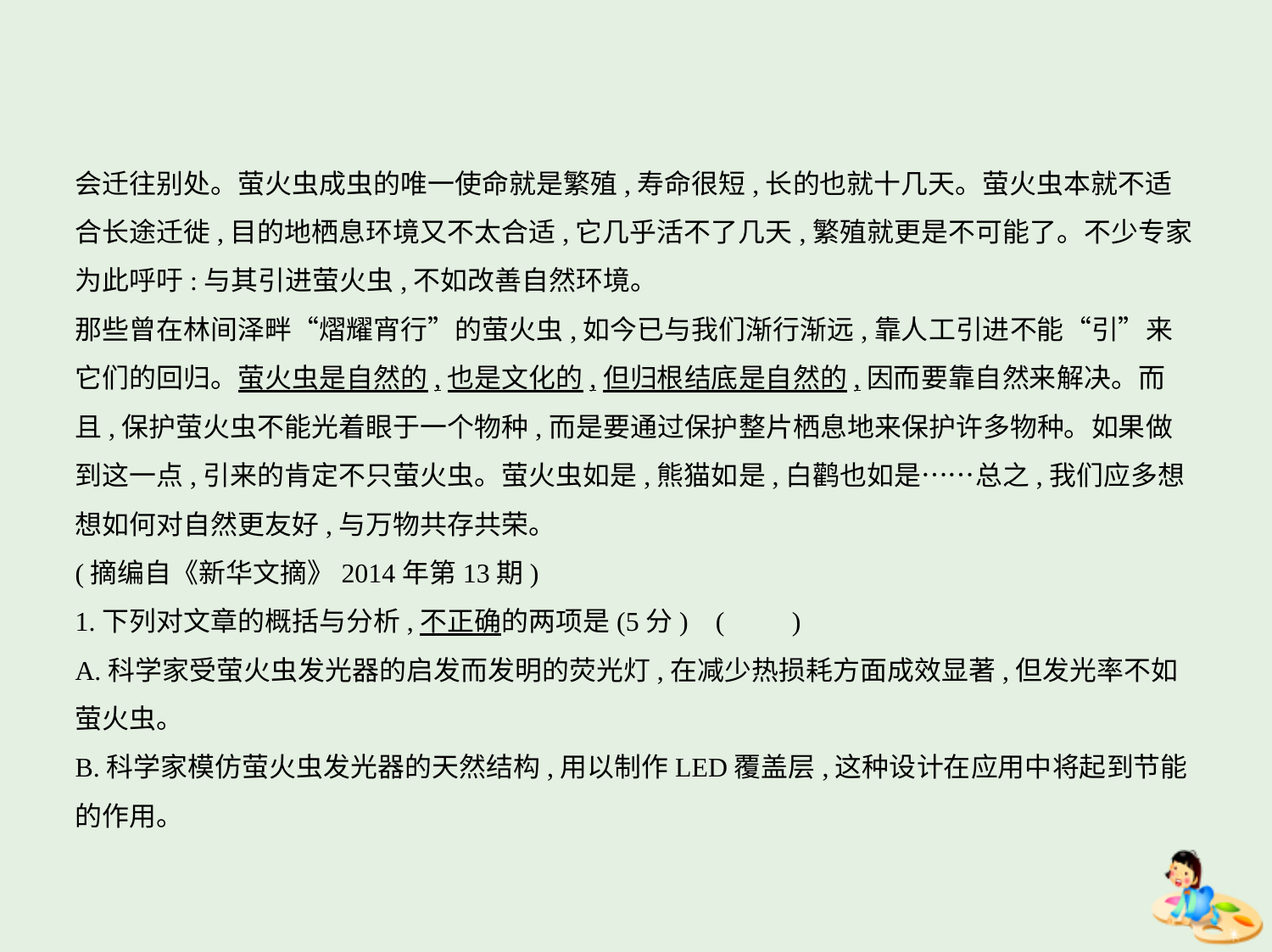

会迁往别处。萤火虫成虫的唯一使命就是繁殖,寿命很短,长的也就十几天。萤火虫本就不适
合长途迁徙,目的地栖息环境又不太合适,它几乎活不了几天,繁殖就更是不可能了。不少专家
为此呼吁:与其引进萤火虫,不如改善自然环境。
那些曾在林间泽畔“熠耀宵行”的萤火虫,如今已与我们渐行渐远,靠人工引进不能“引”来
它们的回归。萤火虫是自然的,也是文化的,但归根结底是自然的,因而要靠自然来解决。而
且,保护萤火虫不能光着眼于一个物种,而是要通过保护整片栖息地来保护许多物种。如果做
到这一点,引来的肯定不只萤火虫。萤火虫如是,熊猫如是,白鹳也如是……总之,我们应多想
想如何对自然更友好,与万物共存共荣。
(摘编自《新华文摘》2014年第13期)
1.下列对文章的概括与分析,不正确的两项是(5分) (　　)
A.科学家受萤火虫发光器的启发而发明的荧光灯,在减少热损耗方面成效显著,但发光率不如
萤火虫。
B.科学家模仿萤火虫发光器的天然结构,用以制作LED覆盖层,这种设计在应用中将起到节能
的作用。